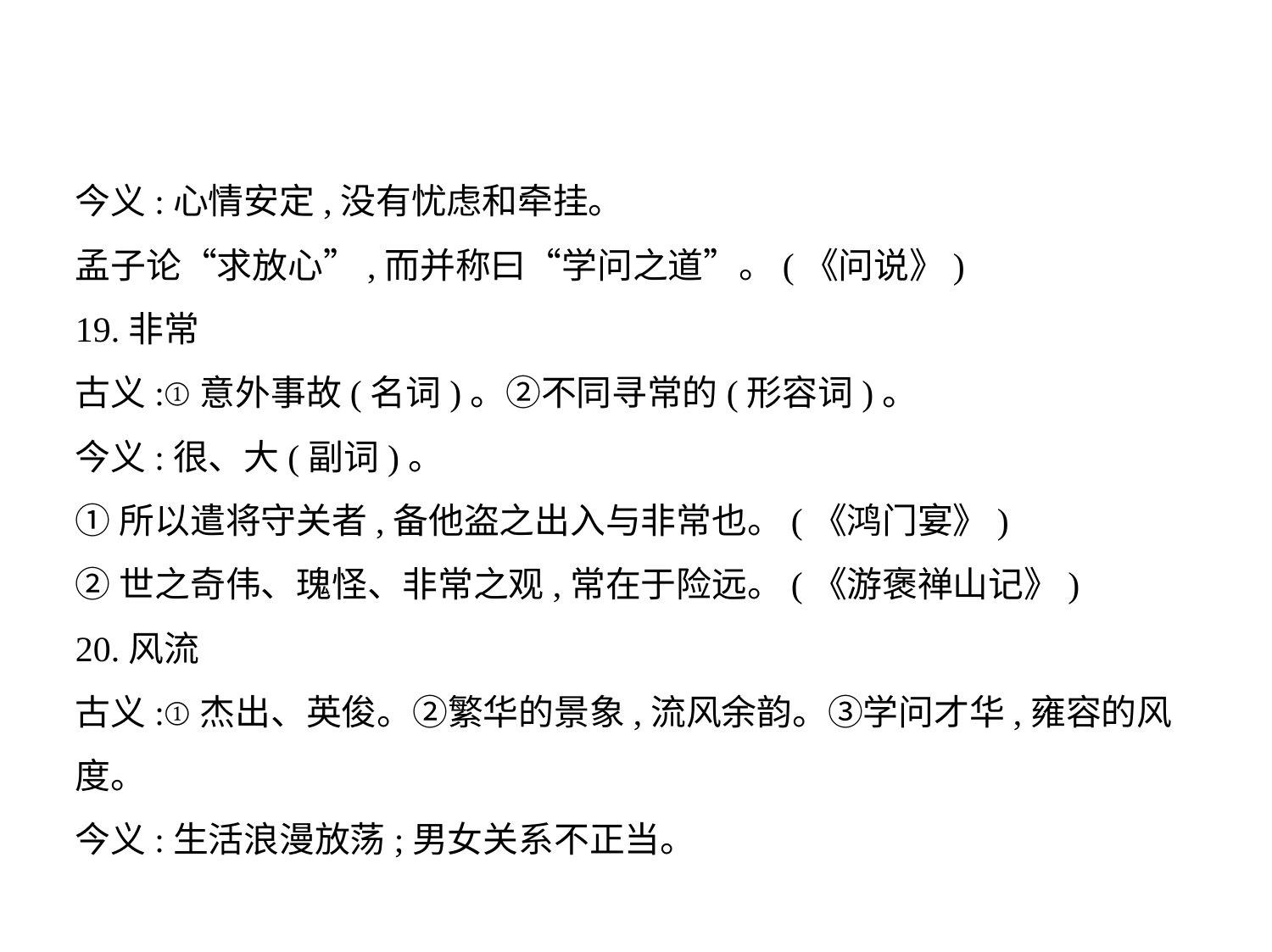

今义:心情安定,没有忧虑和牵挂。
孟子论“求放心”,而并称曰“学问之道”。(《问说》)
19.非常
古义:①意外事故(名词)。②不同寻常的(形容词)。
今义:很、大(副词)。
①所以遣将守关者,备他盗之出入与非常也。(《鸿门宴》)
②世之奇伟、瑰怪、非常之观,常在于险远。(《游褒禅山记》)
20.风流
古义:①杰出、英俊。②繁华的景象,流风余韵。③学问才华,雍容的风
度。
今义:生活浪漫放荡;男女关系不正当。